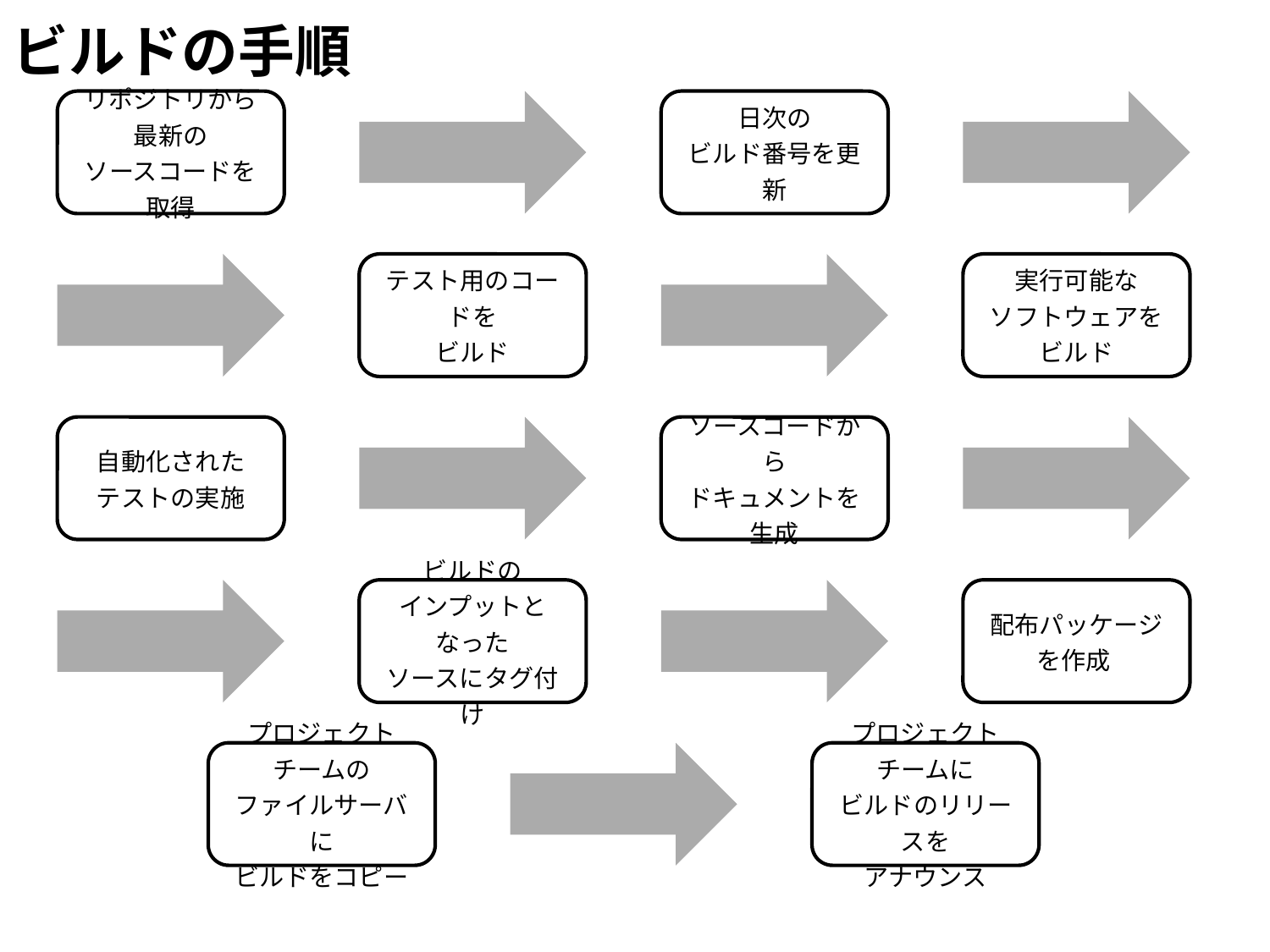

ビルドの手順
実行可能な
ソフトウェアをビルド
ソースコードから
ドキュメントを生成
配布パッケージを作成
プロジェクトチームの
ファイルサーバに
ビルドをコピー
プロジェクトチームに
ビルドのリリースを
アナウンス
日次の
ビルド番号を更新
テスト用のコードを
ビルド
自動化された
テストの実施
リポジトリから最新の
ソースコードを取得
ビルドの
インプットとなった
ソースにタグ付け